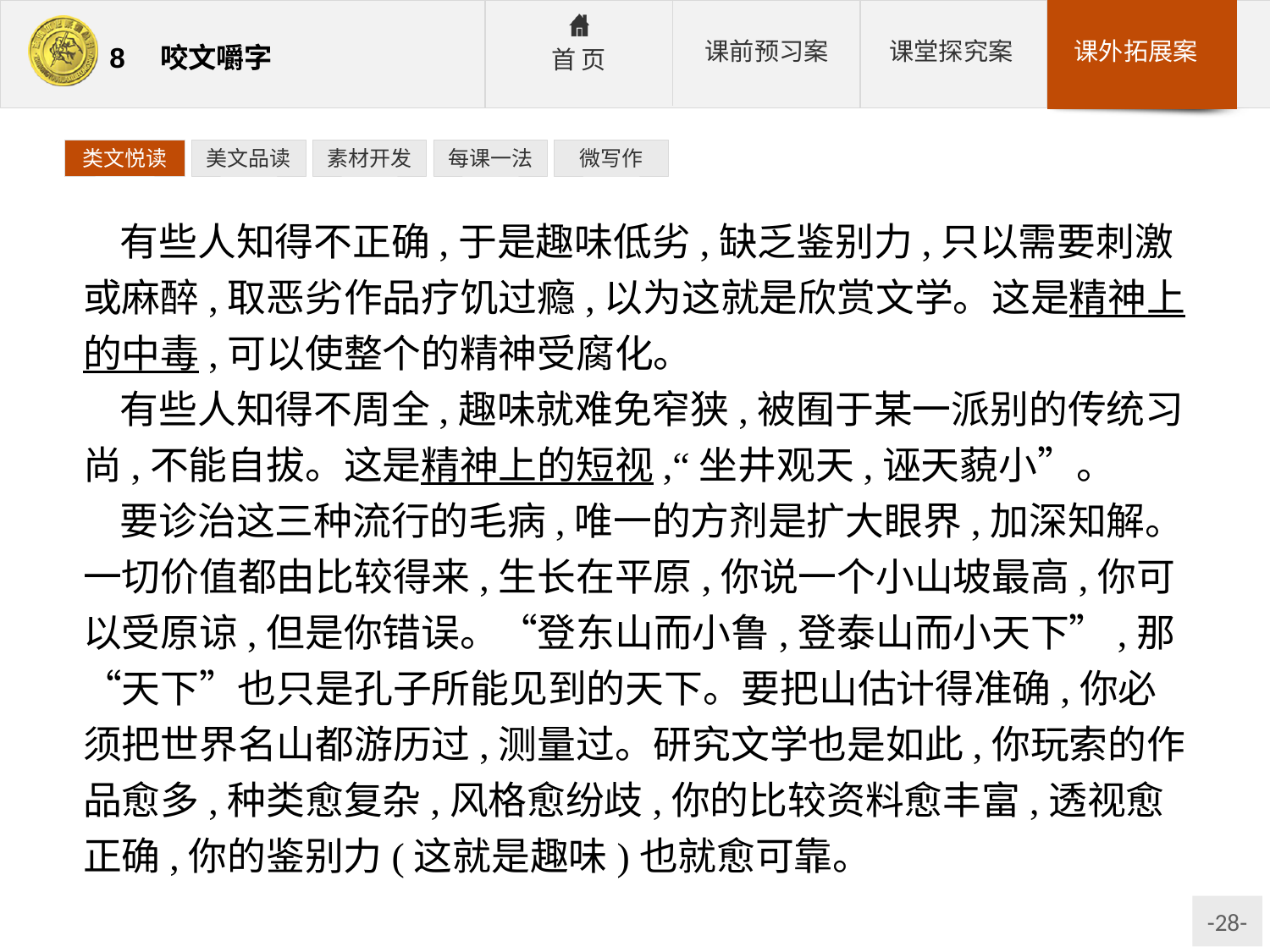

类文悦读
美文品读
素材开发
每课一法
微写作
有些人知得不正确,于是趣味低劣,缺乏鉴别力,只以需要刺激或麻醉,取恶劣作品疗饥过瘾,以为这就是欣赏文学。这是精神上的中毒,可以使整个的精神受腐化。
有些人知得不周全,趣味就难免窄狭,被囿于某一派别的传统习尚,不能自拔。这是精神上的短视,“坐井观天,诬天藐小”。
要诊治这三种流行的毛病,唯一的方剂是扩大眼界,加深知解。一切价值都由比较得来,生长在平原,你说一个小山坡最高,你可以受原谅,但是你错误。“登东山而小鲁,登泰山而小天下”,那“天下”也只是孔子所能见到的天下。要把山估计得准确,你必须把世界名山都游历过,测量过。研究文学也是如此,你玩索的作品愈多,种类愈复杂,风格愈纷歧,你的比较资料愈丰富,透视愈正确,你的鉴别力(这就是趣味)也就愈可靠。